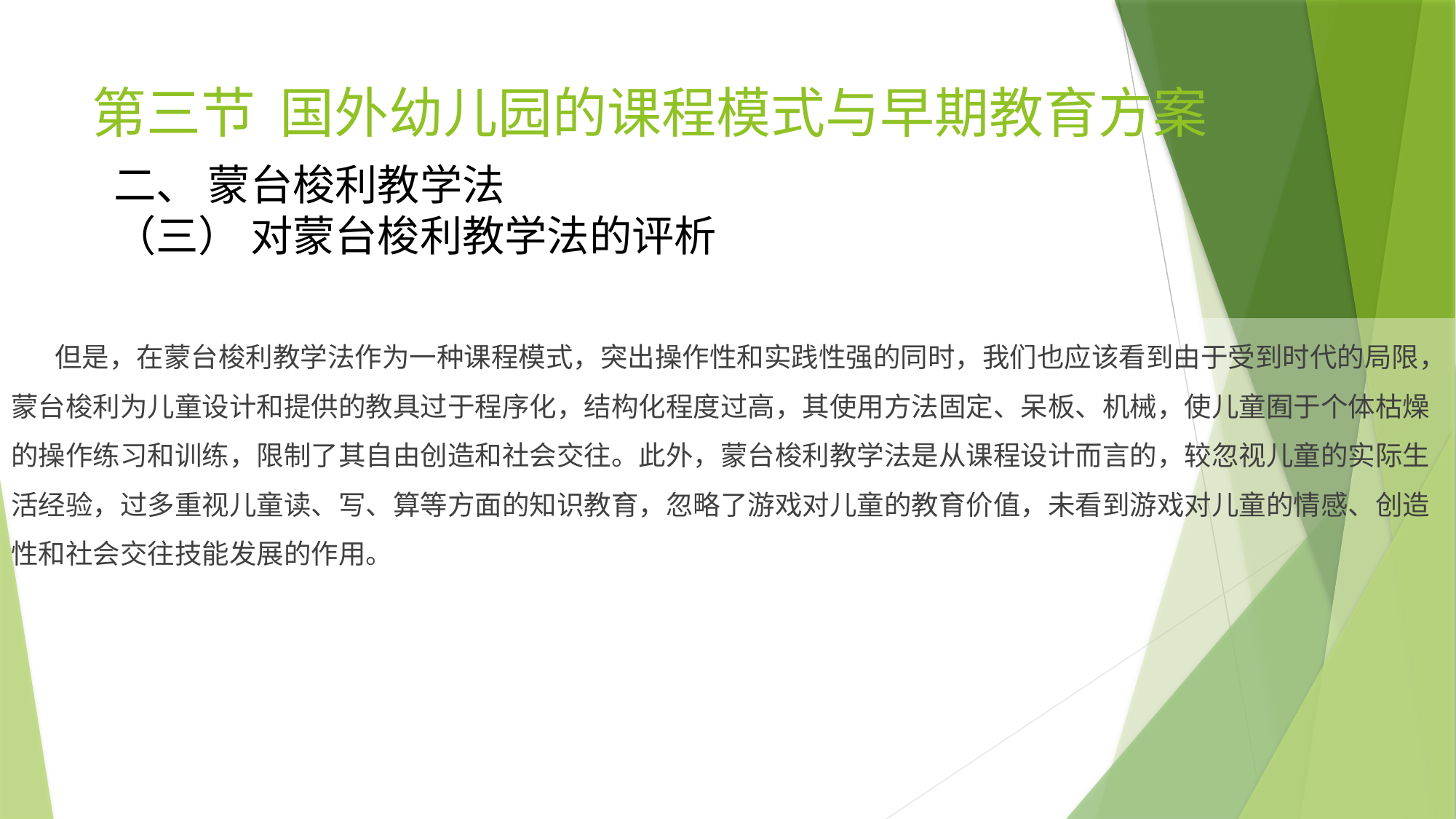

# 第三节  国外幼儿园的课程模式与早期教育方案
二、 蒙台梭利教学法
（三） 对蒙台梭利教学法的评析
      但是，在蒙台梭利教学法作为一种课程模式，突出操作性和实践性强的同时，我们也应该看到由于受到时代的局限，蒙台梭利为儿童设计和提供的教具过于程序化，结构化程度过高，其使用方法固定、呆板、机械，使儿童囿于个体枯燥的操作练习和训练，限制了其自由创造和社会交往。此外，蒙台梭利教学法是从课程设计而言的，较忽视儿童的实际生活经验，过多重视儿童读、写、算等方面的知识教育，忽略了游戏对儿童的教育价值，未看到游戏对儿童的情感、创造性和社会交往技能发展的作用。